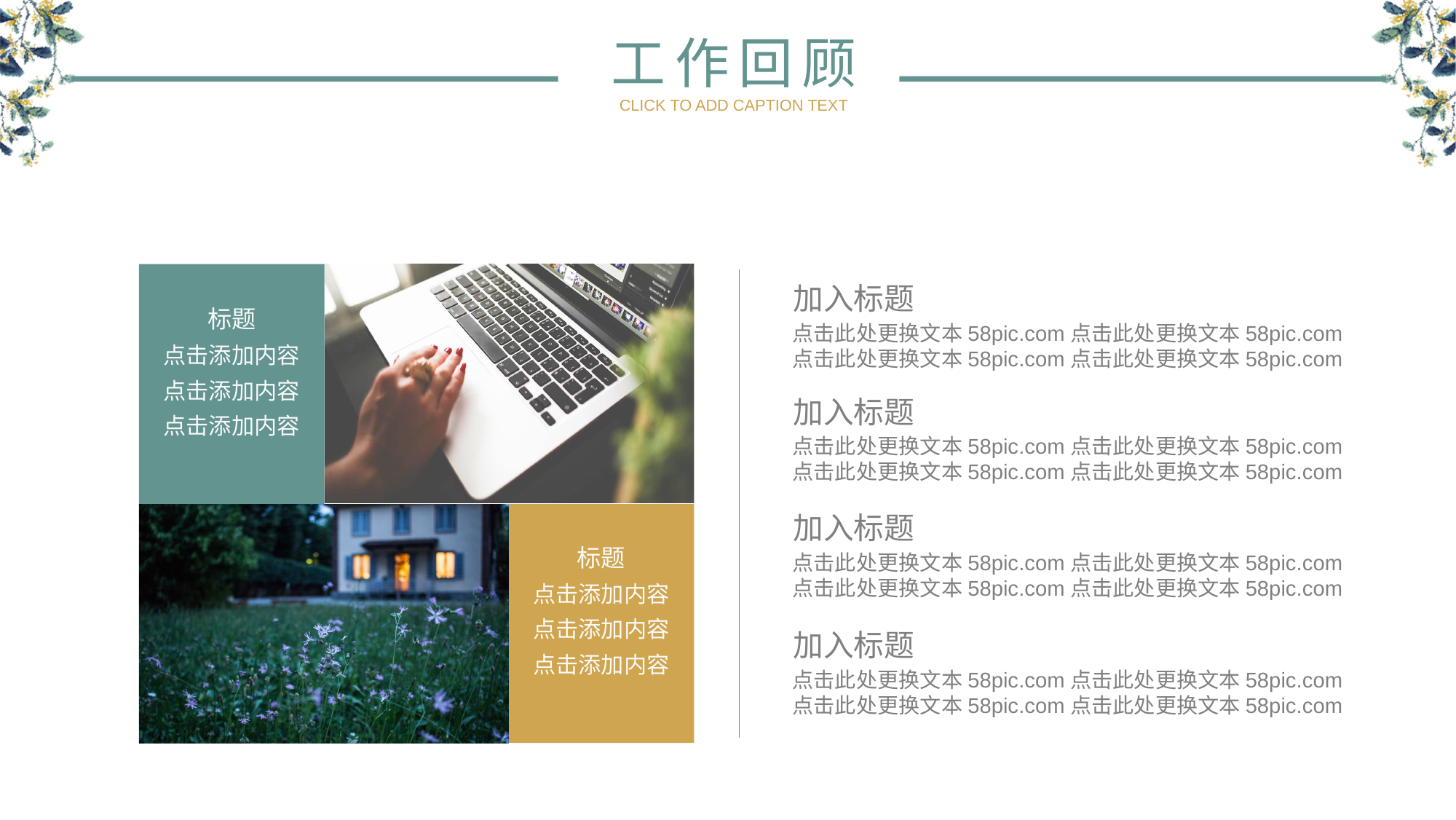

工作回顾

CLICK TO ADD CAPTION TEXT
标题
点击添加内容
点击添加内容
点击添加内容

标题
点击添加内容
点击添加内容
点击添加内容

加入标题
点击此处更换文本58pic.com点击此处更换文本58pic.com
点击此处更换文本58pic.com点击此处更换文本58pic.com

加入标题
点击此处更换文本58pic.com点击此处更换文本58pic.com
点击此处更换文本58pic.com点击此处更换文本58pic.com

加入标题
点击此处更换文本58pic.com点击此处更换文本58pic.com
点击此处更换文本58pic.com点击此处更换文本58pic.com

加入标题
点击此处更换文本58pic.com点击此处更换文本58pic.com
点击此处更换文本58pic.com点击此处更换文本58pic.com